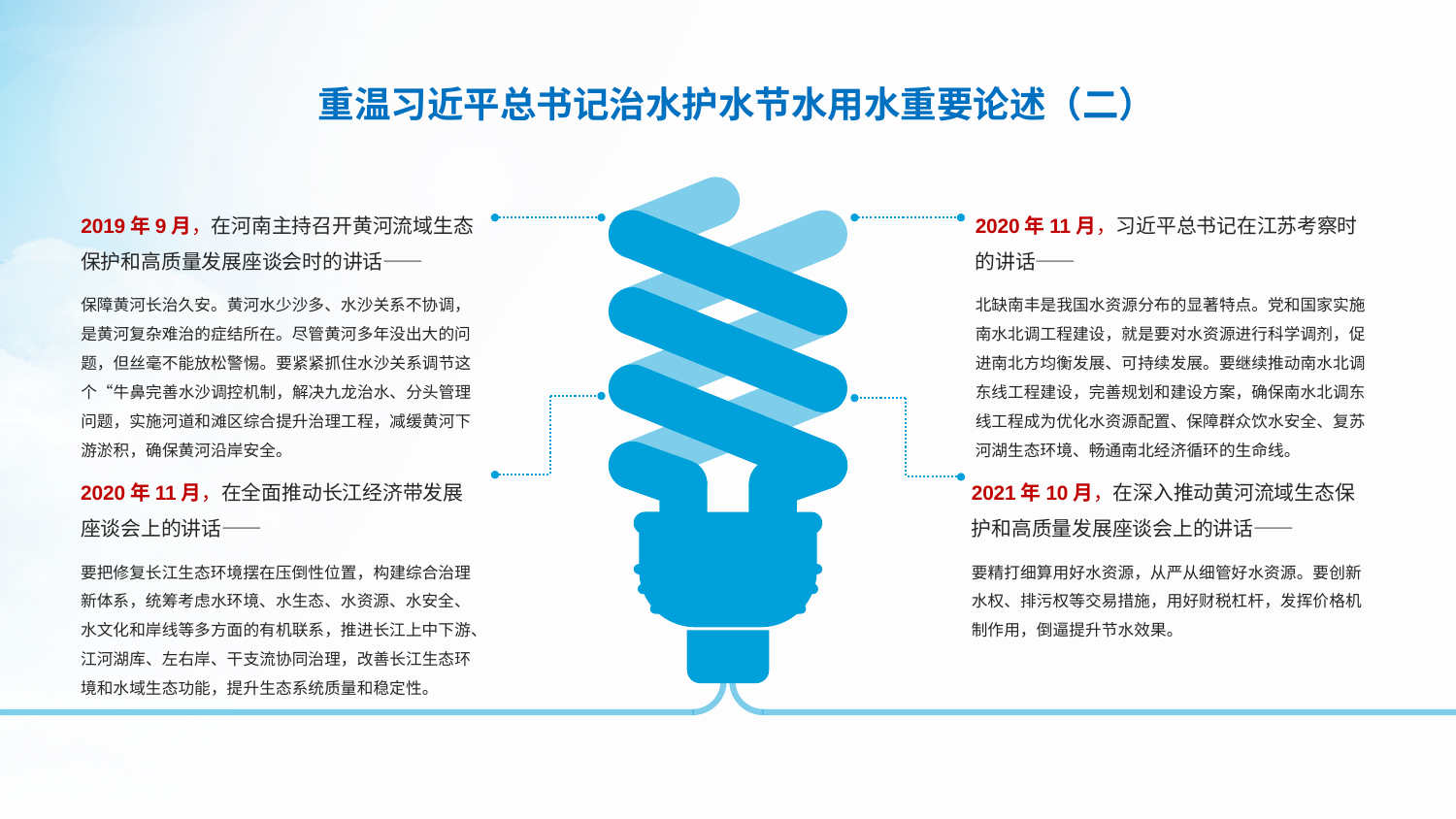

重温习近平总书记治水护水节水用水重要论述（二）
2020年11月，习近平总书记在江苏考察时的讲话——
北缺南丰是我国水资源分布的显著特点。党和国家实施南水北调工程建设，就是要对水资源进行科学调剂，促进南北方均衡发展、可持续发展。要继续推动南水北调东线工程建设，完善规划和建设方案，确保南水北调东线工程成为优化水资源配置、保障群众饮水安全、复苏河湖生态环境、畅通南北经济循环的生命线。
2019年9月，在河南主持召开黄河流域生态保护和高质量发展座谈会时的讲话——
保障黄河长治久安。黄河水少沙多、水沙关系不协调，是黄河复杂难治的症结所在。尽管黄河多年没出大的问题，但丝毫不能放松警惕。要紧紧抓住水沙关系调节这个“牛鼻完善水沙调控机制，解决九龙治水、分头管理问题，实施河道和滩区综合提升治理工程，减缓黄河下游淤积，确保黄河沿岸安全。

2020年11月，在全面推动长江经济带发展座谈会上的讲话——
要把修复长江生态环境摆在压倒性位置，构建综合治理新体系，统筹考虑水环境、水生态、水资源、水安全、水文化和岸线等多方面的有机联系，推进长江上中下游、江河湖库、左右岸、干支流协同治理，改善长江生态环境和水域生态功能，提升生态系统质量和稳定性。
2021年10月，在深入推动黄河流域生态保护和高质量发展座谈会上的讲话——
要精打细算用好水资源，从严从细管好水资源。要创新水权、排污权等交易措施，用好财税杠杆，发挥价格机制作用，倒逼提升节水效果。